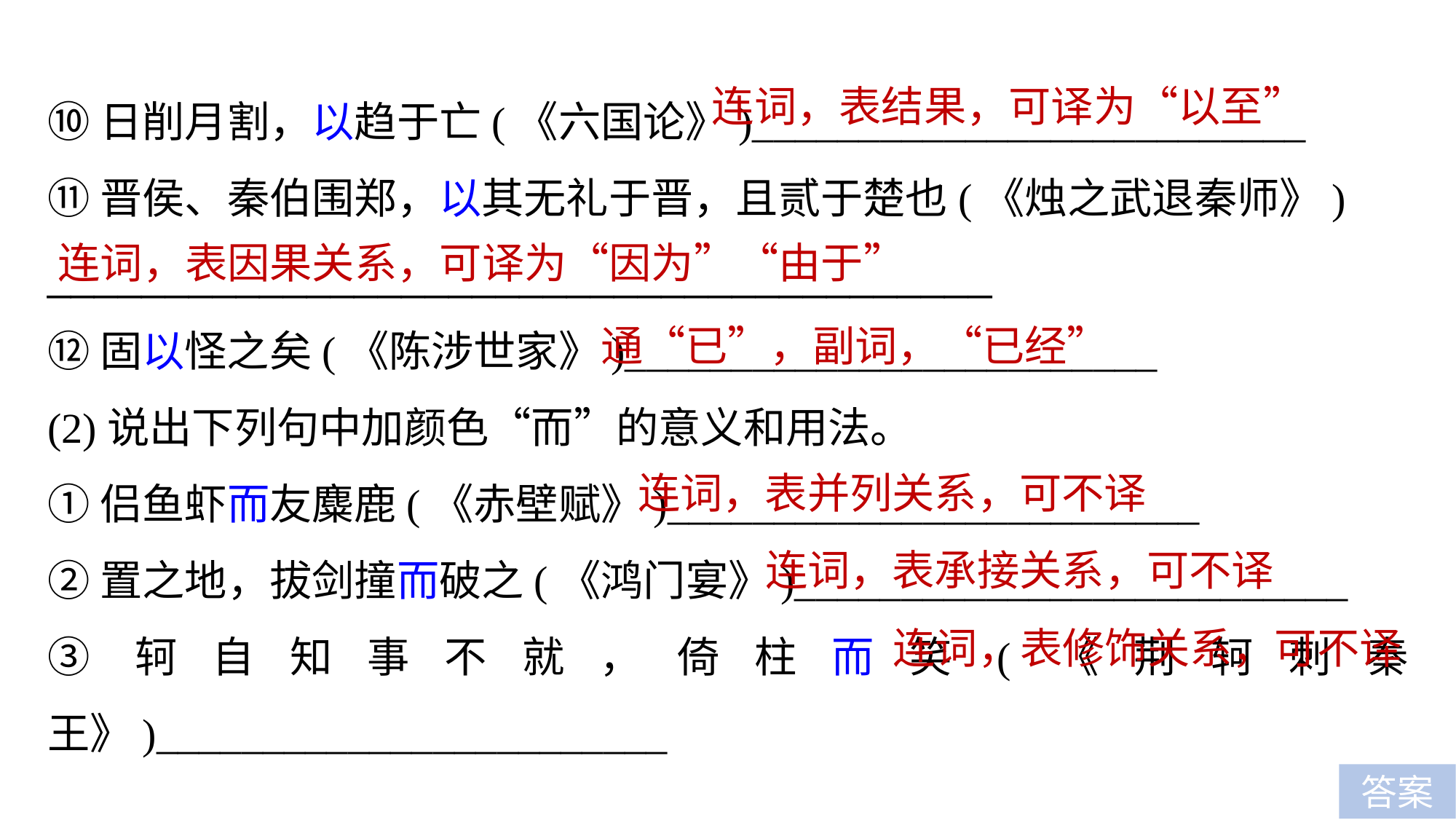

⑩日削月割，以趋于亡(《六国论》)__________________________
⑪晋侯、秦伯围郑，以其无礼于晋，且贰于楚也(《烛之武退秦师》)
________________________________________
⑫固以怪之矣(《陈涉世家》)_________________________
(2)说出下列句中加颜色“而”的意义和用法。
①侣鱼虾而友麋鹿(《赤壁赋》)_________________________
②置之地，拔剑撞而破之(《鸿门宴》)__________________________
③轲自知事不就，倚柱而笑(《荆轲刺秦王》)________________________
连词，表结果，可译为“以至”
连词，表因果关系，可译为“因为”“由于”
通“已”，副词，“已经”
连词，表并列关系，可不译
连词，表承接关系，可不译
连词，表修饰关系，可不译
答案